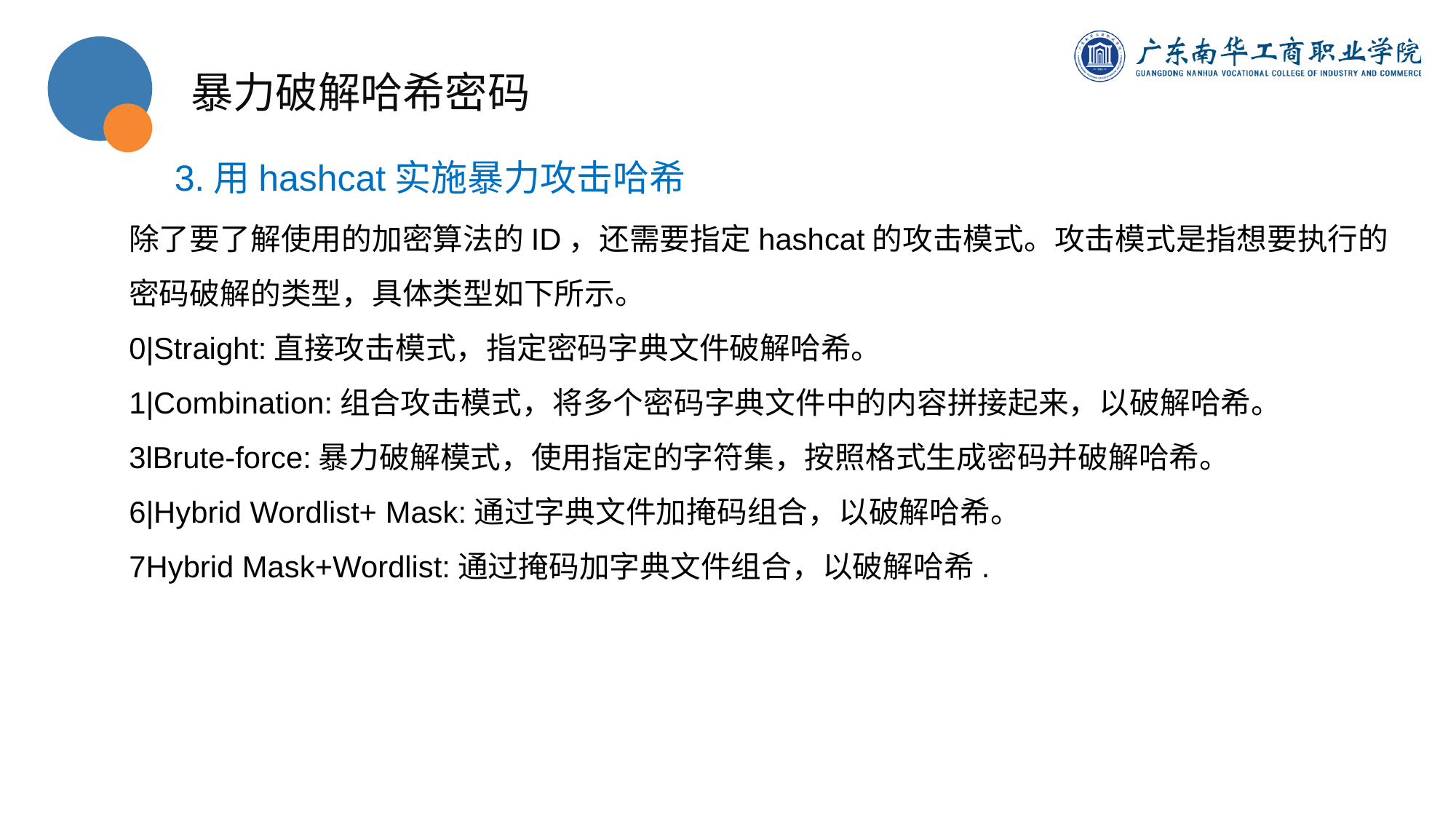

暴力破解哈希密码

3.用hashcat实施暴力攻击哈希
除了要了解使用的加密算法的ID，还需要指定hashcat的攻击模式。攻击模式是指想要执行的密码破解的类型，具体类型如下所示。
0|Straight:直接攻击模式，指定密码字典文件破解哈希。
1|Combination:组合攻击模式，将多个密码字典文件中的内容拼接起来，以破解哈希。
3lBrute-force:暴力破解模式，使用指定的字符集，按照格式生成密码并破解哈希。
6|Hybrid Wordlist+ Mask:通过字典文件加掩码组合，以破解哈希。
7Hybrid Mask+Wordlist:通过掩码加字典文件组合，以破解哈希.